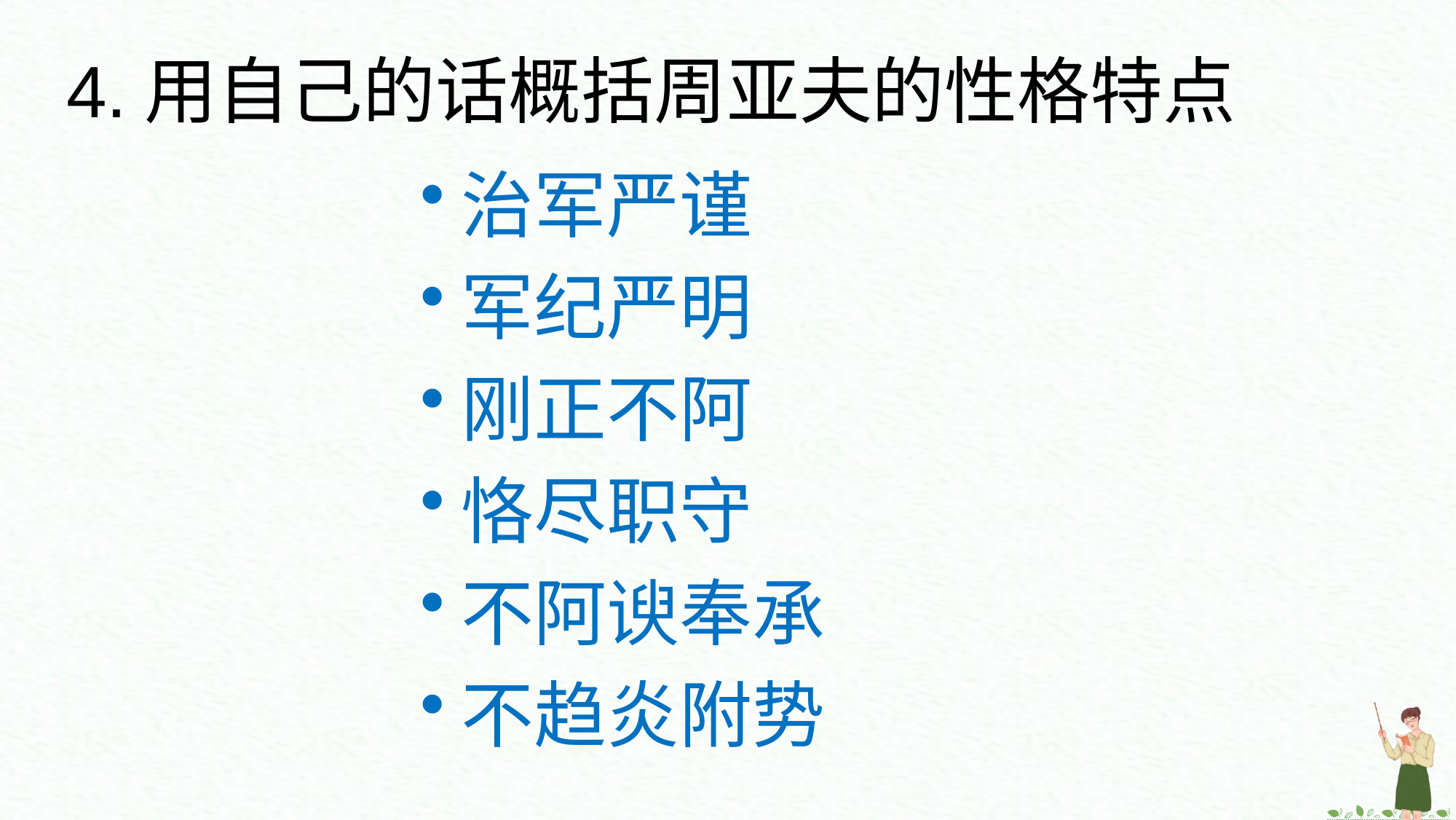

4.用自己的话概括周亚夫的性格特点
治军严谨
军纪严明
刚正不阿
恪尽职守
不阿谀奉承
不趋炎附势